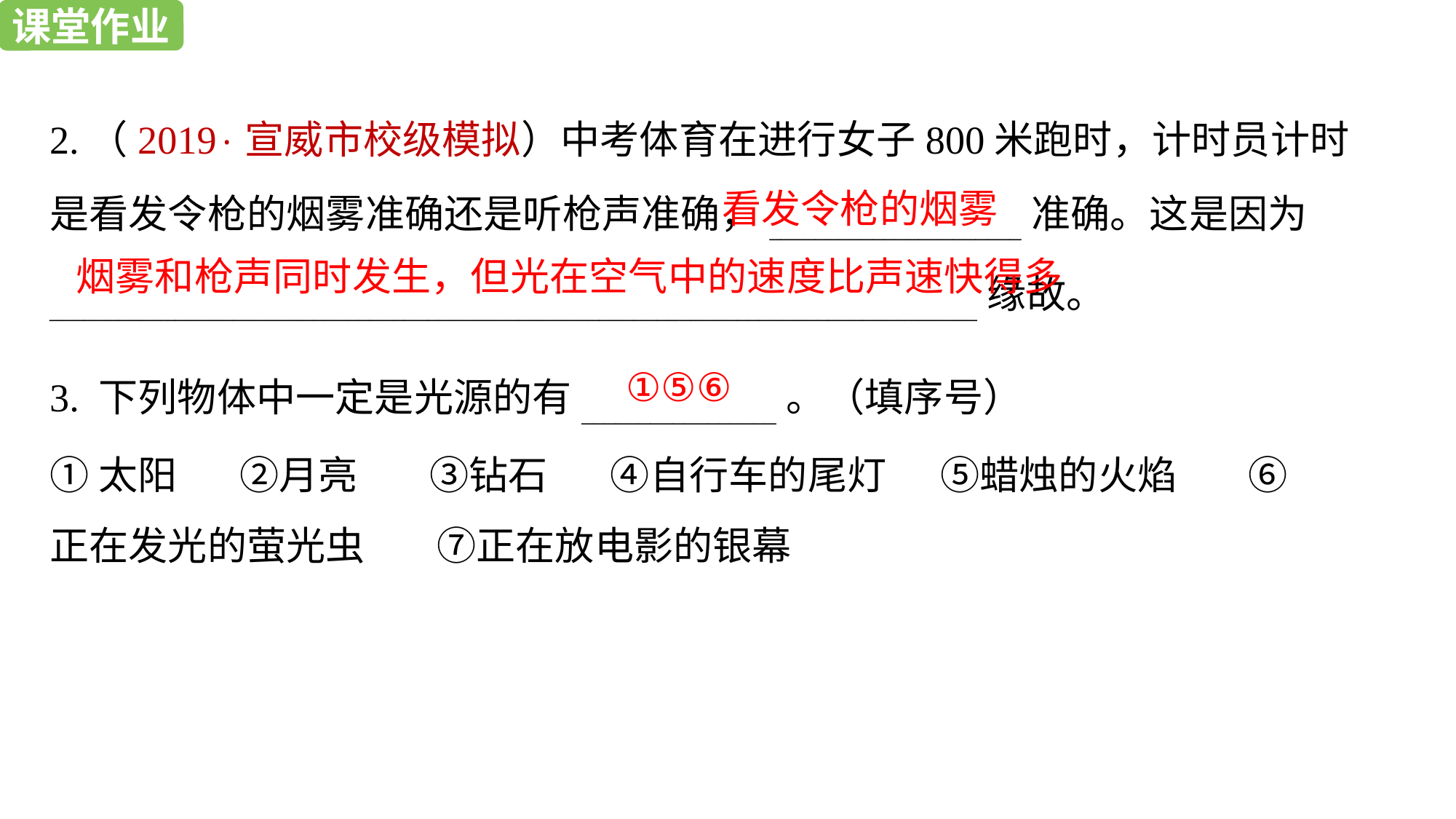

课堂作业
课堂作业
2.（2019·宣威市校级模拟）中考体育在进行女子800米跑时，计时员计时是看发令枪的烟雾准确还是听枪声准确，______________________准确。这是因为_________________________________________________________________________________缘故。
看发令枪的烟雾
烟雾和枪声同时发生，但光在空气中的速度比声速快得多
3. 下列物体中一定是光源的有_________________。（填序号）
①太阳       ②月亮        ③钻石       ④自行车的尾灯      ⑤蜡烛的火焰        ⑥正在发光的萤光虫        ⑦正在放电影的银幕
①⑤⑥